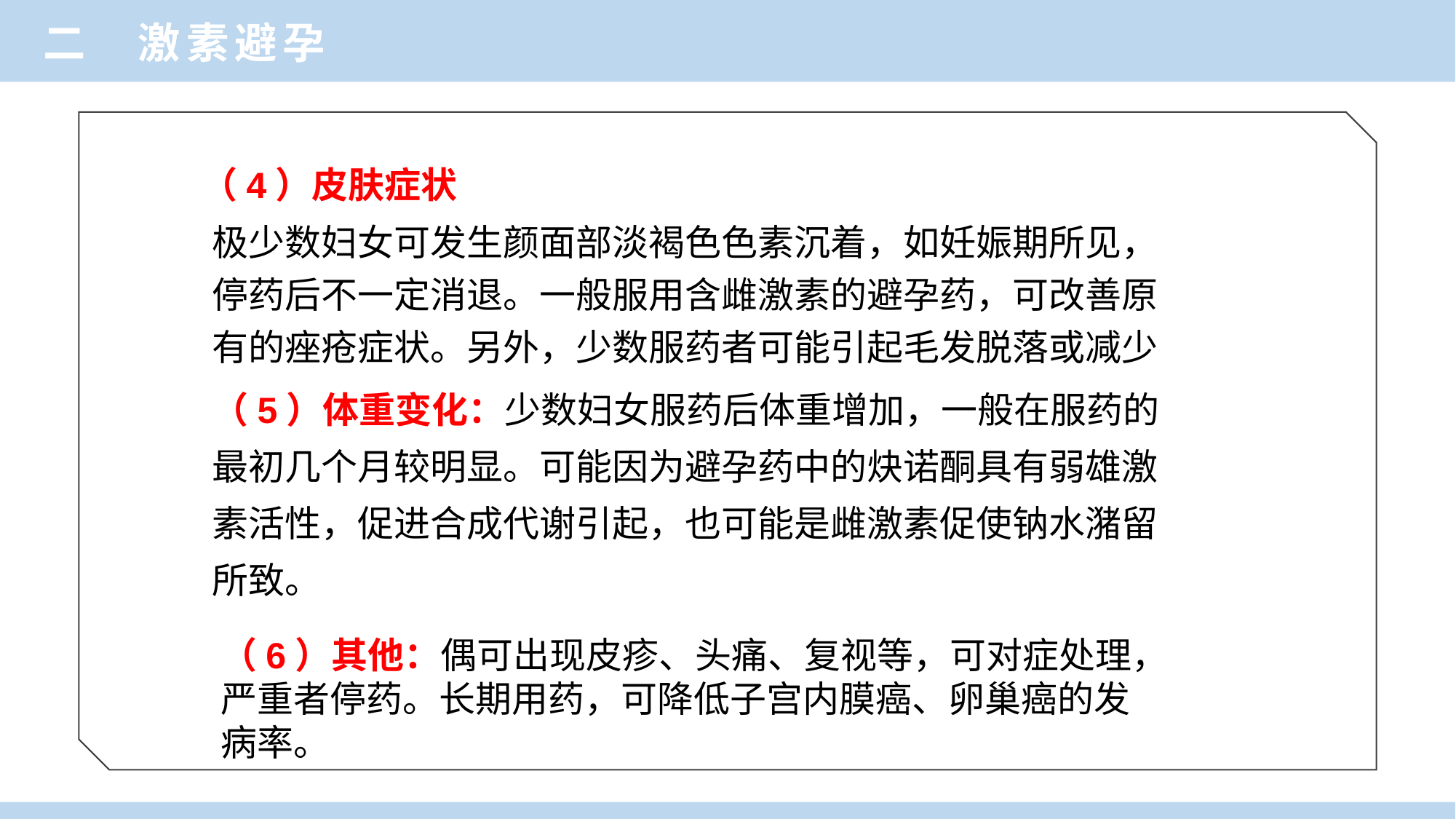

二   激素避孕

（4）皮肤症状
极少数妇女可发生颜面部淡褐色色素沉着，如妊娠期所见，停药后不一定消退。一般服用含雌激素的避孕药，可改善原有的痤疮症状。另外，少数服药者可能引起毛发脱落或减少
（5）体重变化：少数妇女服药后体重增加，一般在服药的最初几个月较明显。可能因为避孕药中的炔诺酮具有弱雄激素活性，促进合成代谢引起，也可能是雌激素促使钠水潴留所致。
（6）其他：偶可出现皮疹、头痛、复视等，可对症处理，严重者停药。长期用药，可降低子宫内膜癌、卵巢癌的发病率。